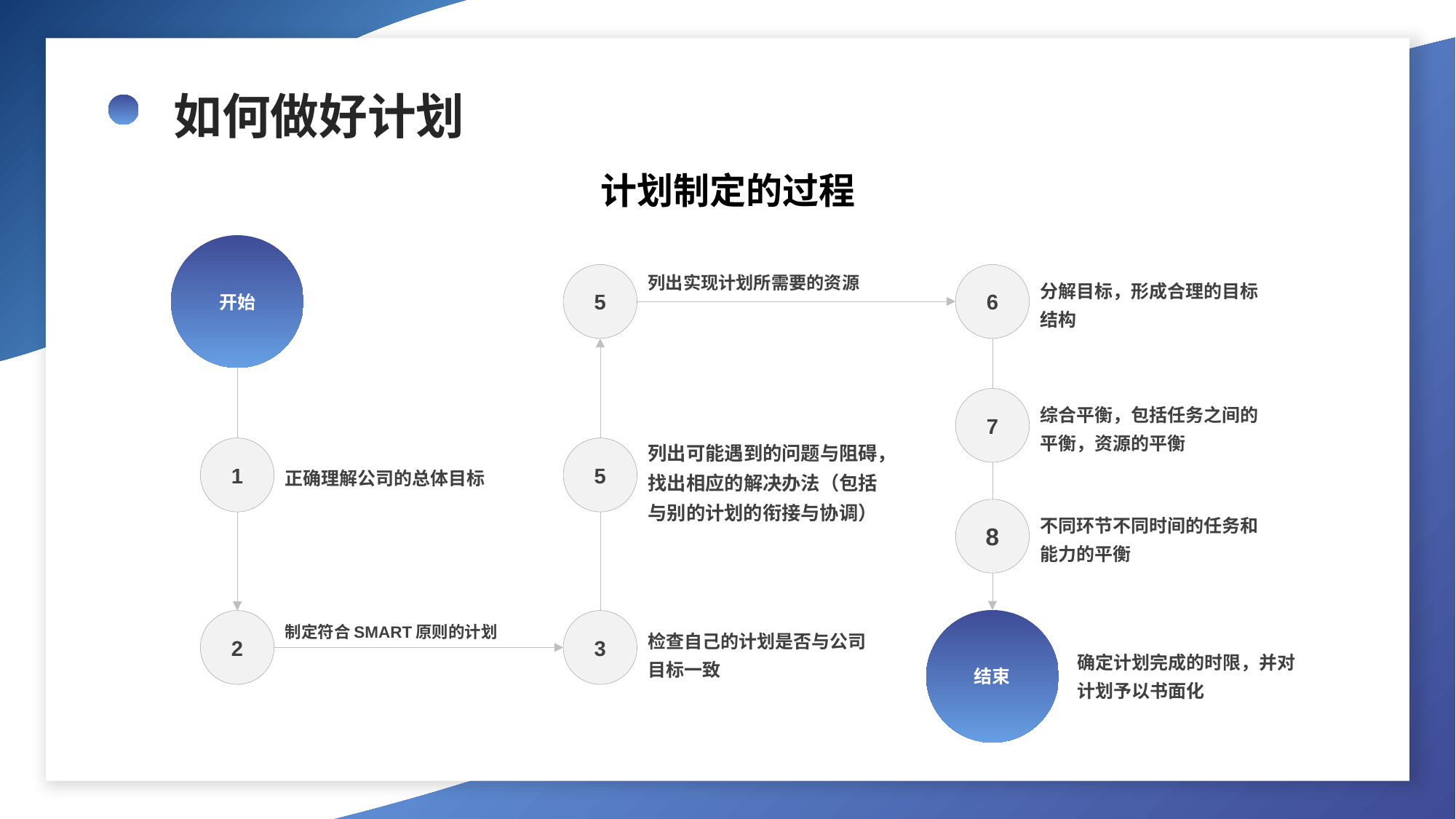

如何做好计划

计划制定的过程
开始
列出实现计划所需要的资源
5
6
分解目标，形成合理的目标结构
7
综合平衡，包括任务之间的平衡，资源的平衡
列出可能遇到的问题与阻碍，找出相应的解决办法（包括与别的计划的衔接与协调）
5
1
正确理解公司的总体目标
检查自己的计划是否与公司目标一致
3
制定符合SMART原则的计划
2
结束
不同环节不同时间的任务和能力的平衡
8
确定计划完成的时限，并对计划予以书面化